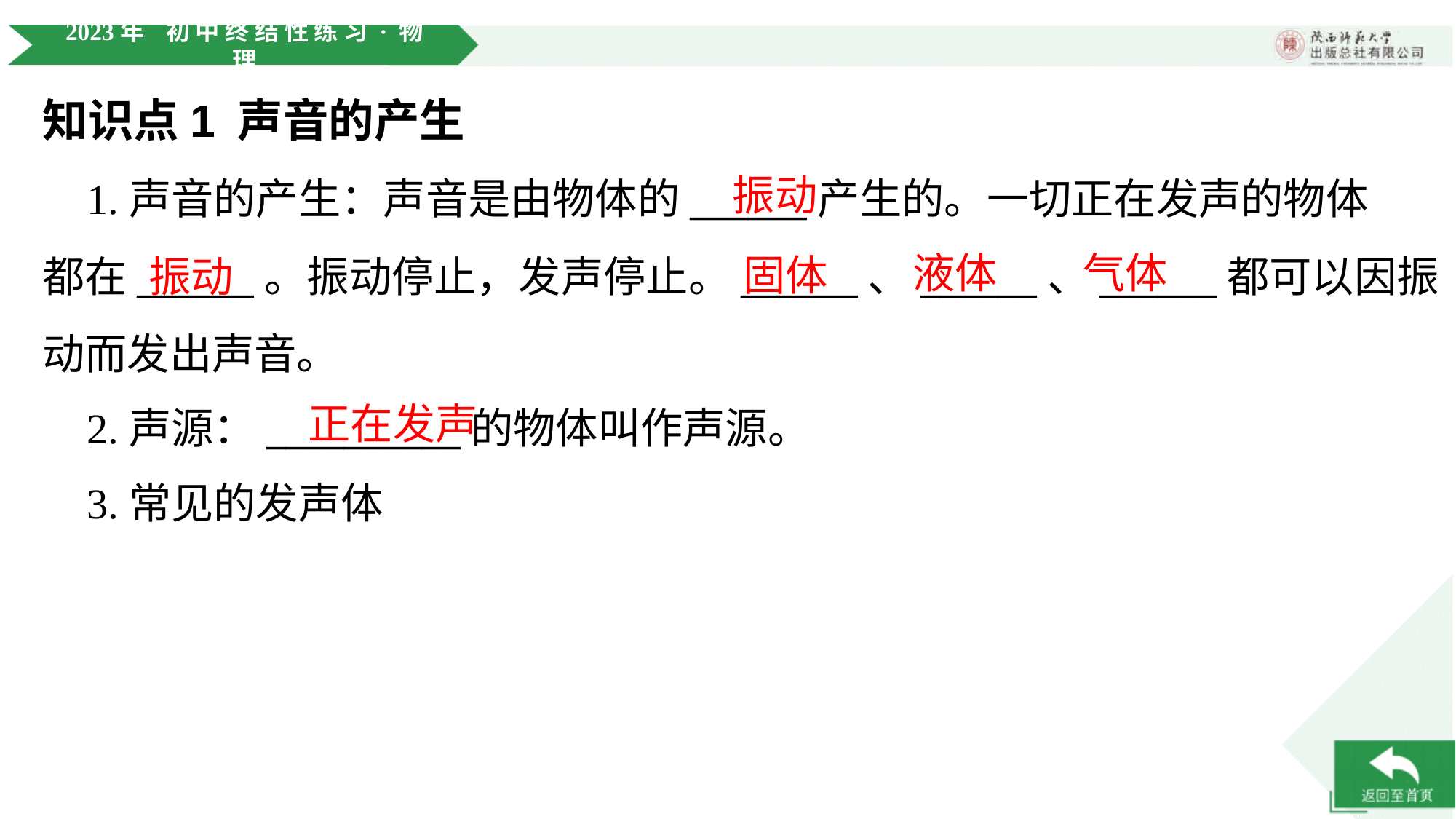

知识点1 声音的产生
振动
    1.声音的产生：声音是由物体的______产生的。一切正在发声的物体
都在______。振动停止，发声停止。______、______、______都可以因振
动而发出声音。
液体
气体
固体
振动
正在发声
    2.声源：__________的物体叫作声源。
    3.常见的发声体